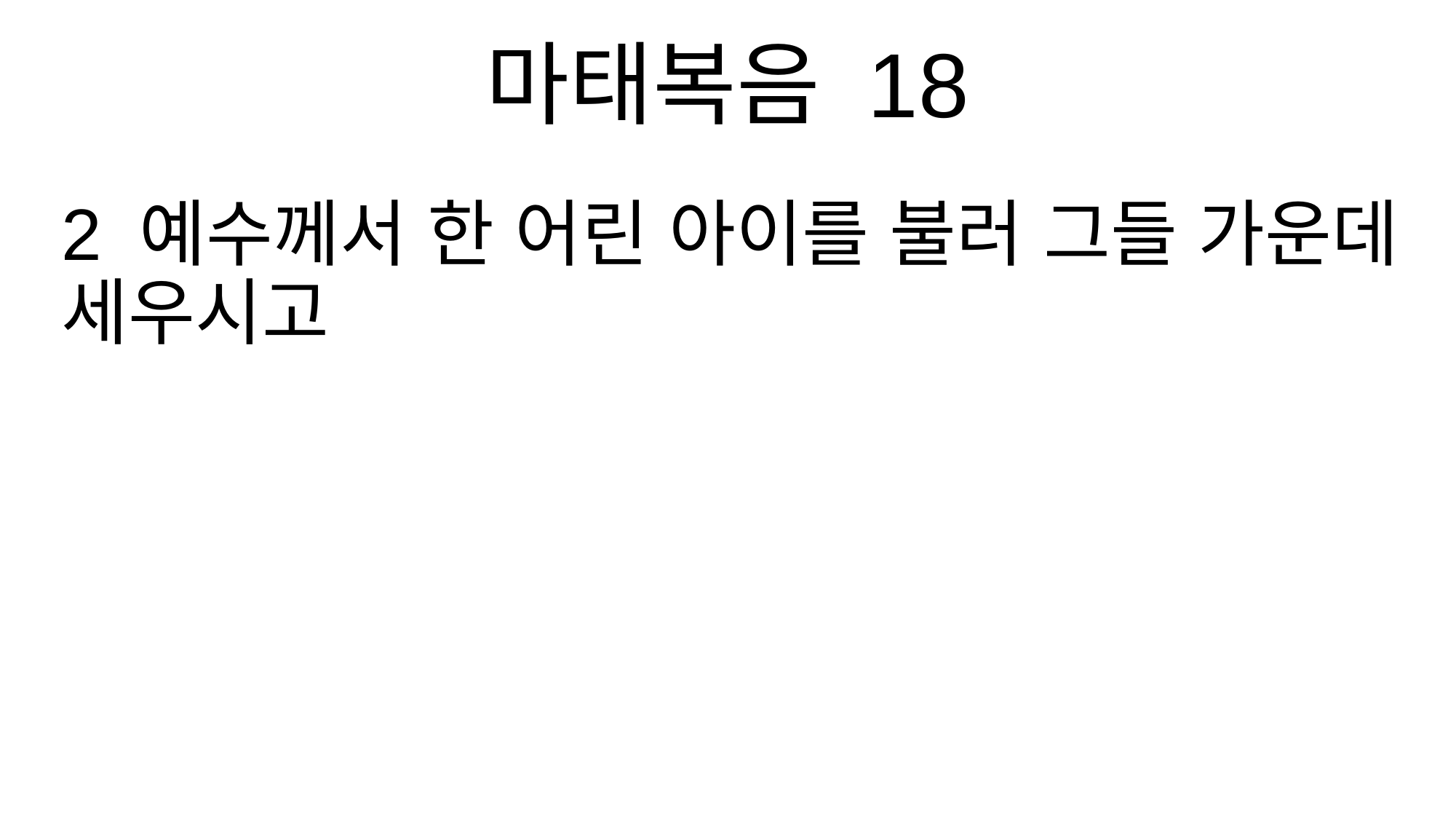

마태복음 18
2 예수께서 한 어린 아이를 불러 그들 가운데 세우시고